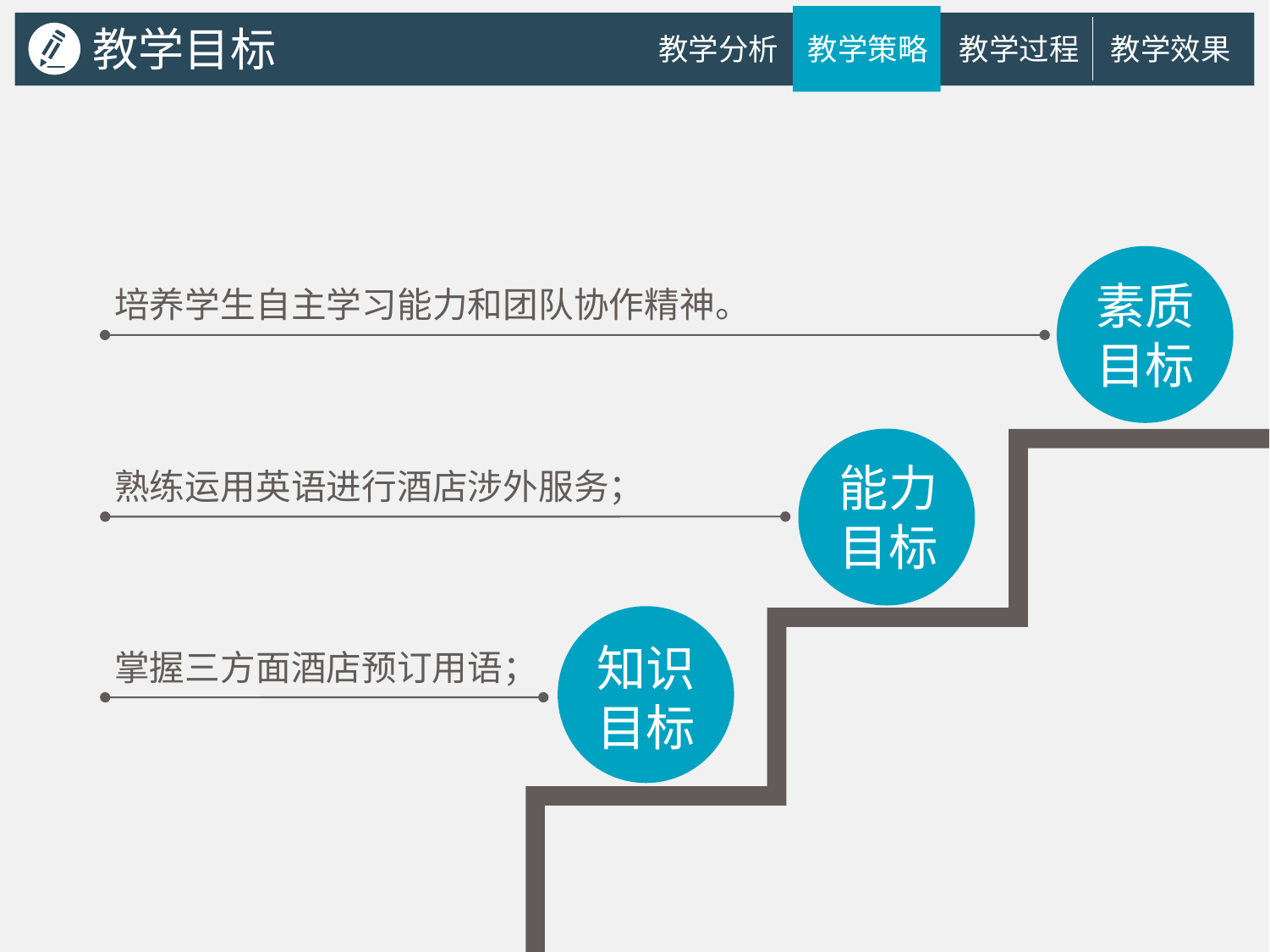

教学目标

教学分析
教学策略
教学过程
教学效果

素质目标
培养学生自主学习能力和团队协作精神。

能力目标
熟练运用英语进行酒店涉外服务；

知识目标
掌握三方面酒店预订用语；